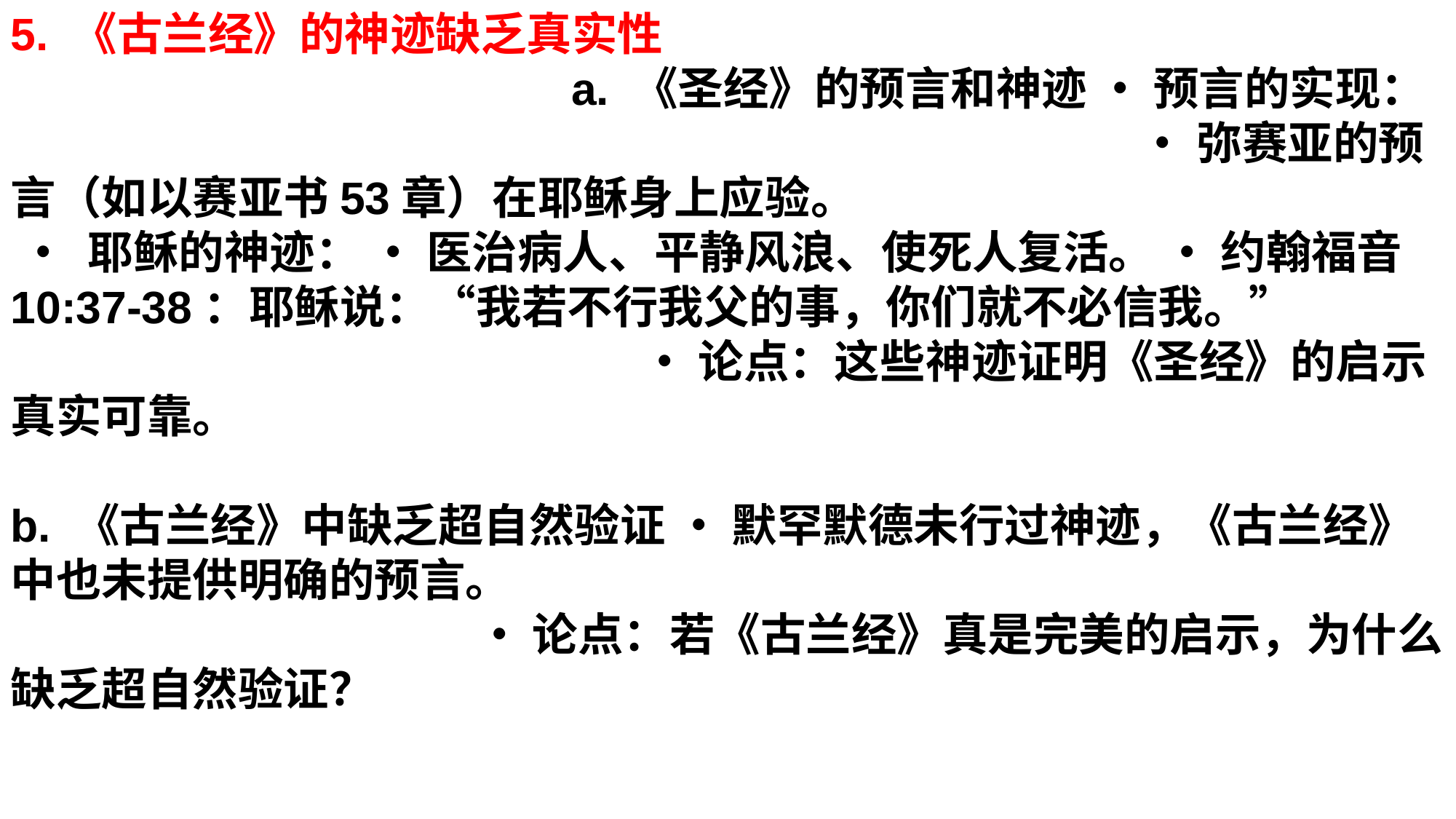

5. 《古兰经》的神迹缺乏真实性                                                                                                                                 a. 《圣经》的预言和神迹 • 预言的实现：                                                                                                               • 弥赛亚的预言（如以赛亚书53章）在耶稣身上应验。
 • 耶稣的神迹： • 医治病人、平静风浪、使死人复活。 • 约翰福音10:37-38：耶稣说：“我若不行我父的事，你们就不必信我。”                                                                            • 论点：这些神迹证明《圣经》的启示真实可靠。

b. 《古兰经》中缺乏超自然验证 • 默罕默德未行过神迹，《古兰经》中也未提供明确的预言。                                                                                                                                        • 论点：若《古兰经》真是完美的启示，为什么缺乏超自然验证？